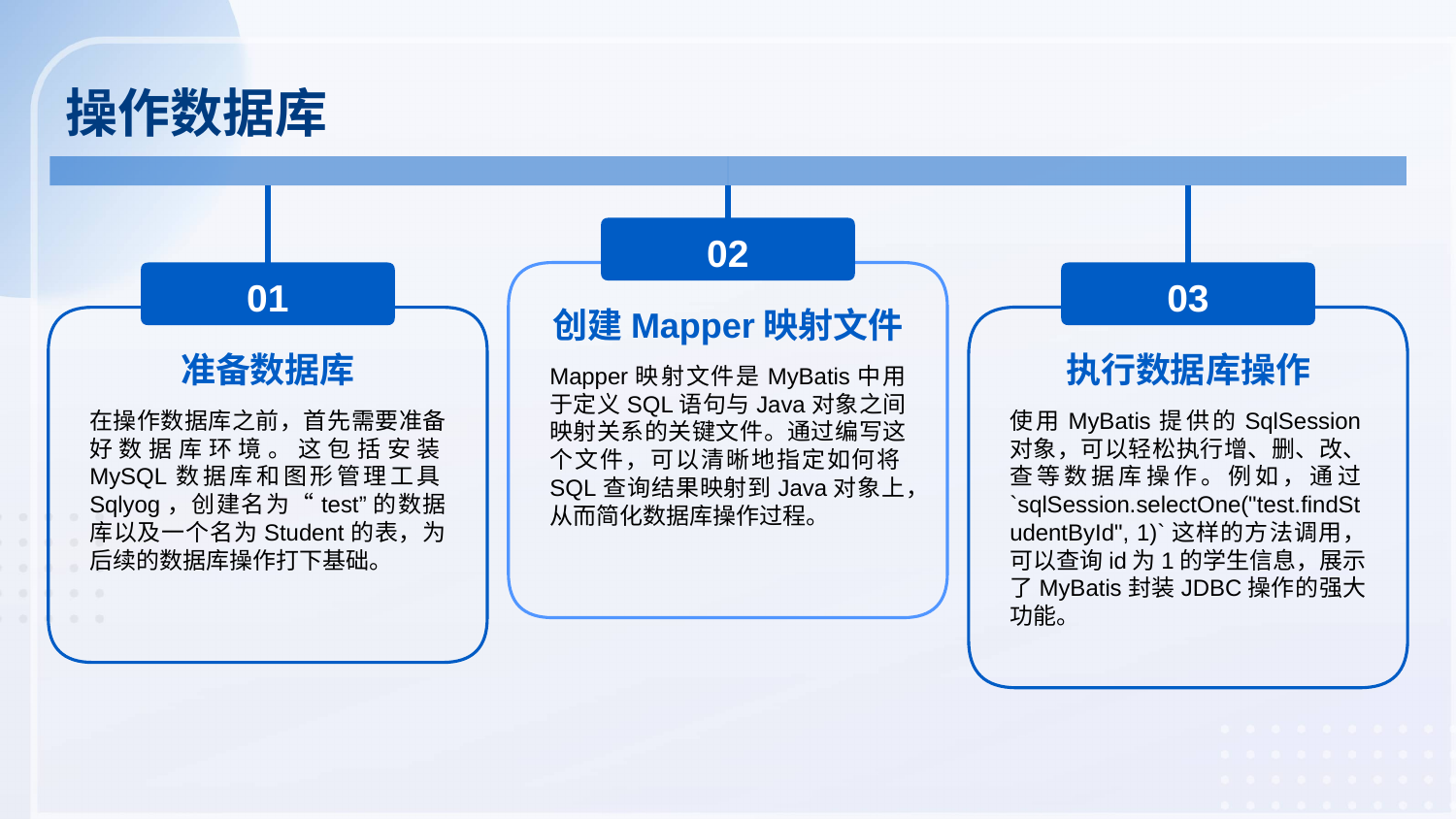

操作数据库

02

01
03

创建Mapper映射文件

准备数据库
执行数据库操作
Mapper映射文件是MyBatis中用于定义SQL语句与Java对象之间映射关系的关键文件。通过编写这个文件，可以清晰地指定如何将SQL查询结果映射到Java对象上，从而简化数据库操作过程。
在操作数据库之前，首先需要准备好数据库环境。这包括安装MySQL数据库和图形管理工具Sqlyog，创建名为“test”的数据库以及一个名为Student的表，为后续的数据库操作打下基础。
使用MyBatis提供的SqlSession对象，可以轻松执行增、删、改、查等数据库操作。例如，通过`sqlSession.selectOne("test.findStudentById", 1)`这样的方法调用，可以查询id为1的学生信息，展示了MyBatis封装JDBC操作的强大功能。